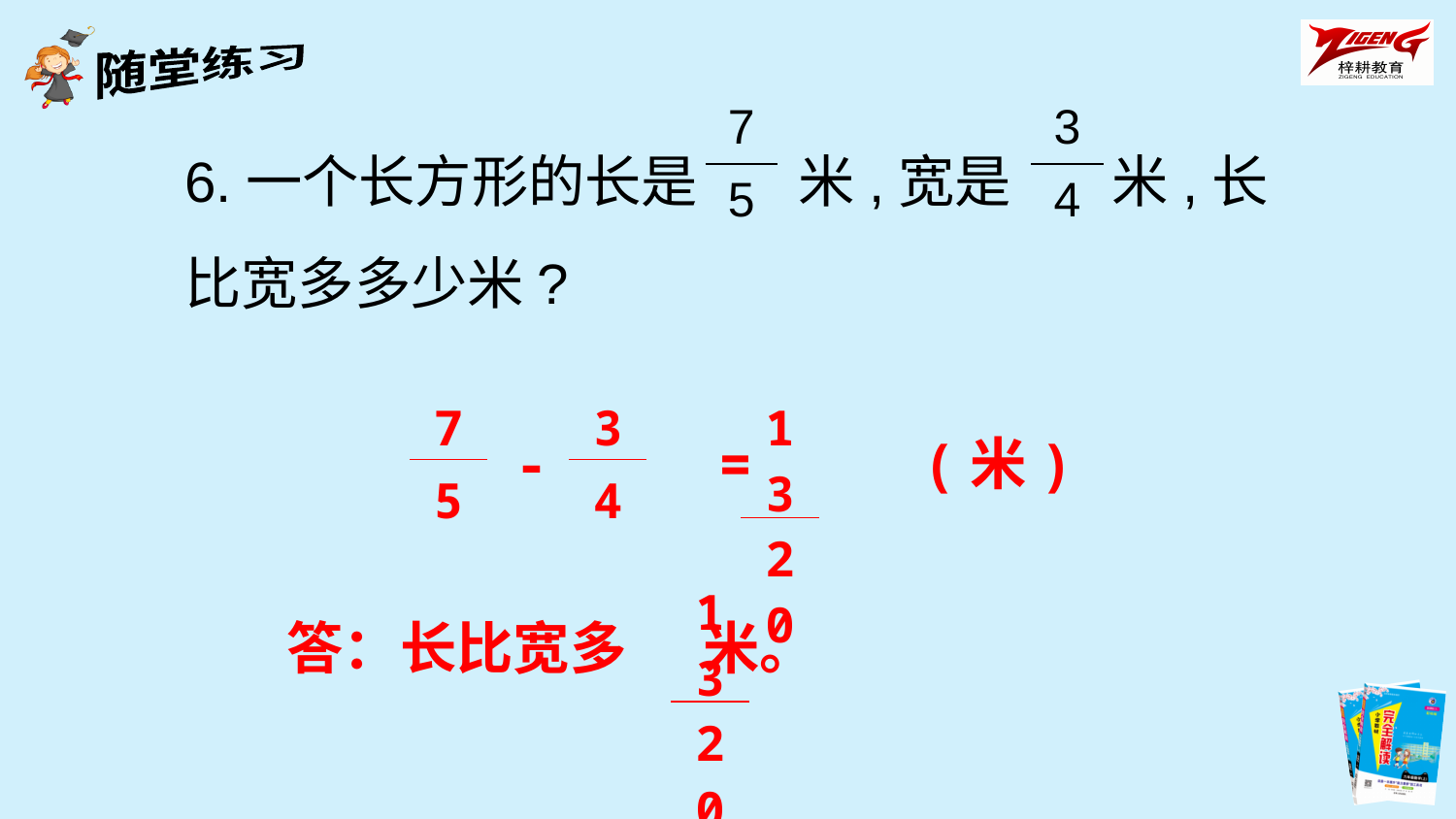

| 7 |
| --- |
| 5 |
| 3 |
| --- |
| 4 |
6.一个长方形的长是        米,宽是        米,长比宽多多少米?
| 7 |
| --- |
| 5 |
| 3 |
| --- |
| 4 |
| 13 |
| --- |
| 20 |
-     =     (米)
| 13 |
| --- |
| 20 |
答：长比宽多      米。